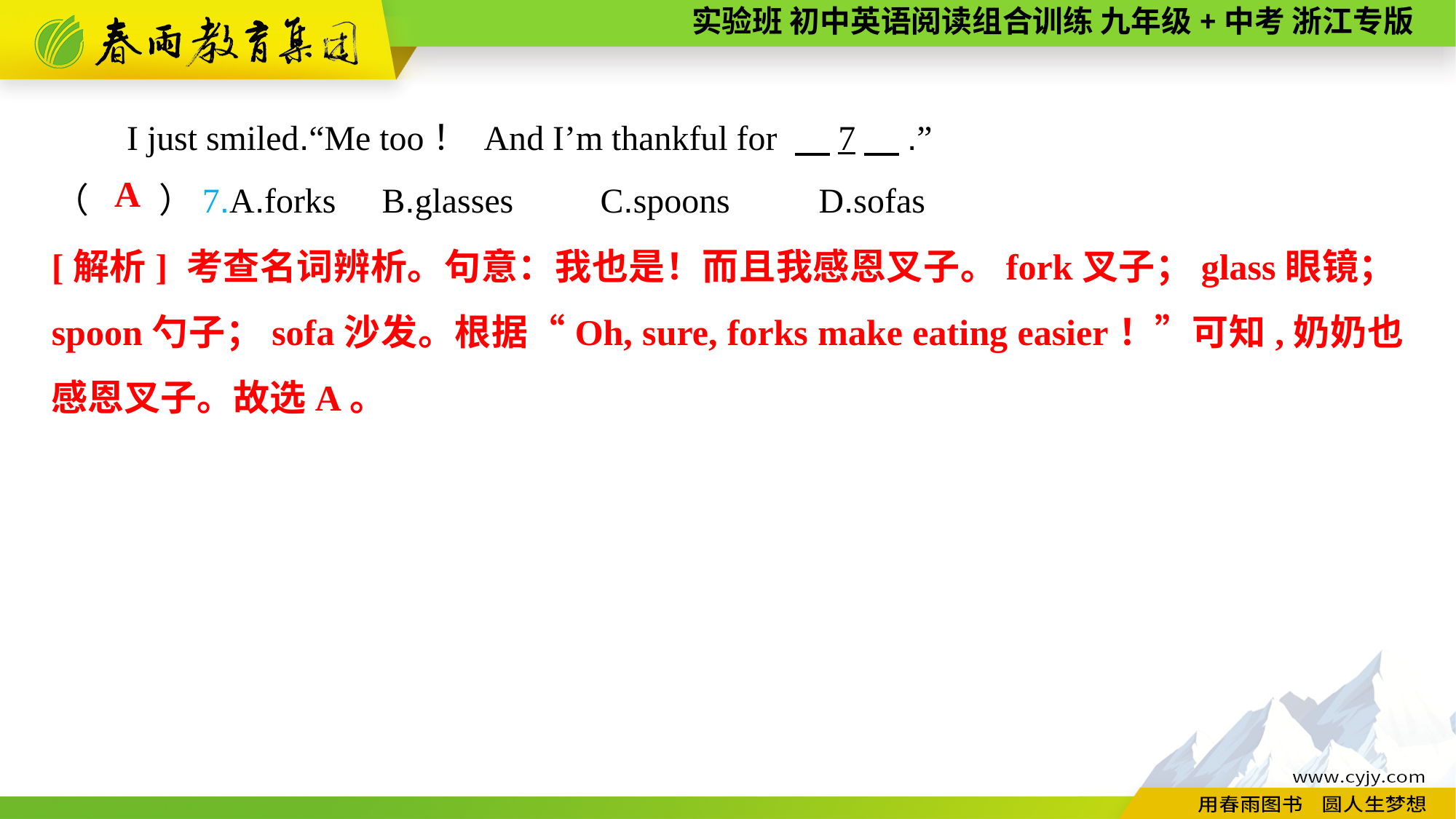

I just smiled.“Me too！ And I’m thankful for 　7　.”
（　　）7.A.forks	B.glasses	C.spoons	D.sofas
A
[解析] 考查名词辨析。句意：我也是！而且我感恩叉子。fork叉子；glass眼镜；spoon勺子；sofa沙发。根据“Oh, sure, forks make eating easier！”可知,奶奶也感恩叉子。故选A。